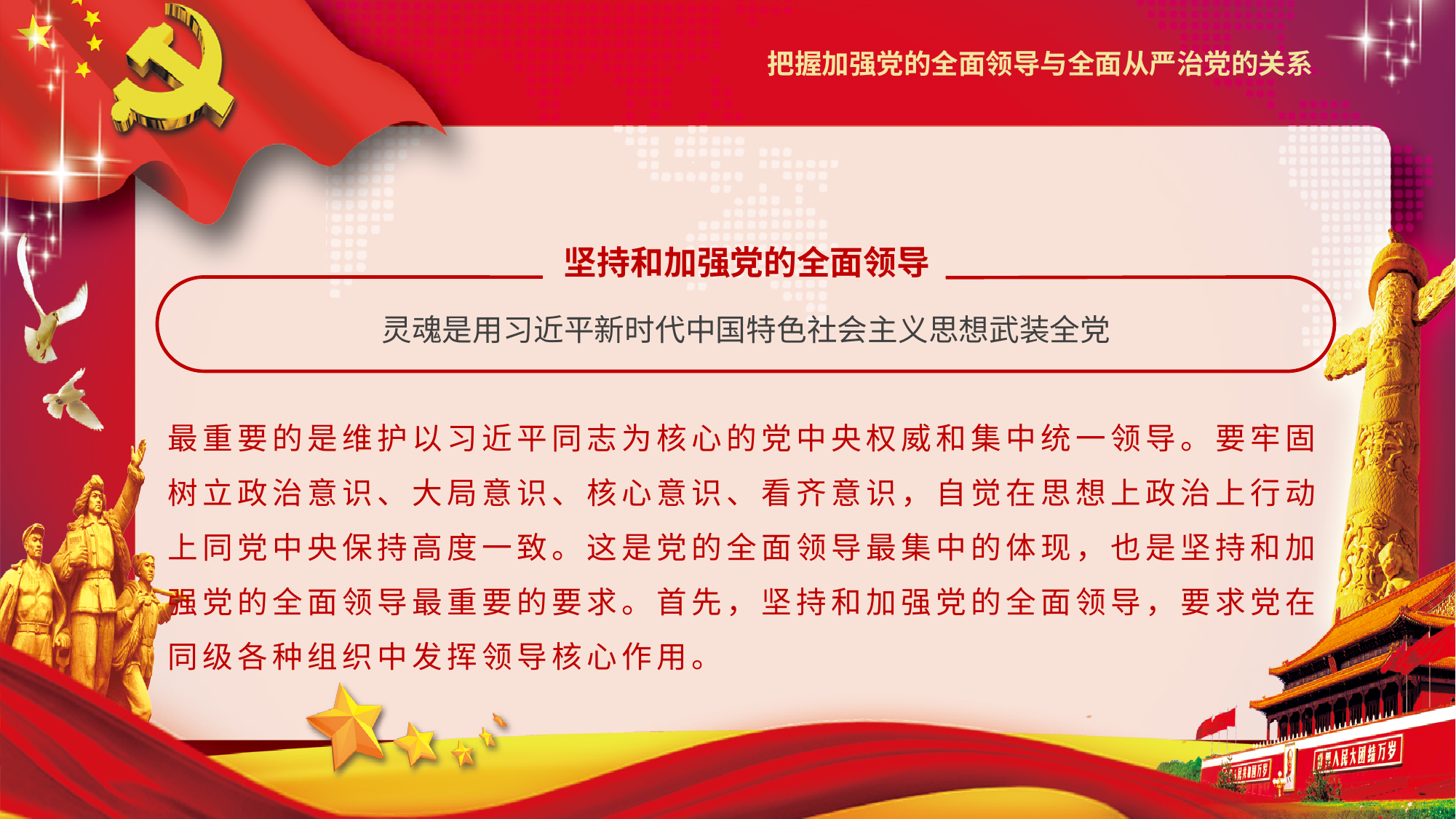

把握加强党的全面领导与全面从严治党的关系
　坚持和加强党的全面领导

灵魂是用习近平新时代中国特色社会主义思想武装全党
最重要的是维护以习近平同志为核心的党中央权威和集中统一领导。要牢固树立政治意识、大局意识、核心意识、看齐意识，自觉在思想上政治上行动上同党中央保持高度一致。这是党的全面领导最集中的体现，也是坚持和加强党的全面领导最重要的要求。首先，坚持和加强党的全面领导，要求党在同级各种组织中发挥领导核心作用。